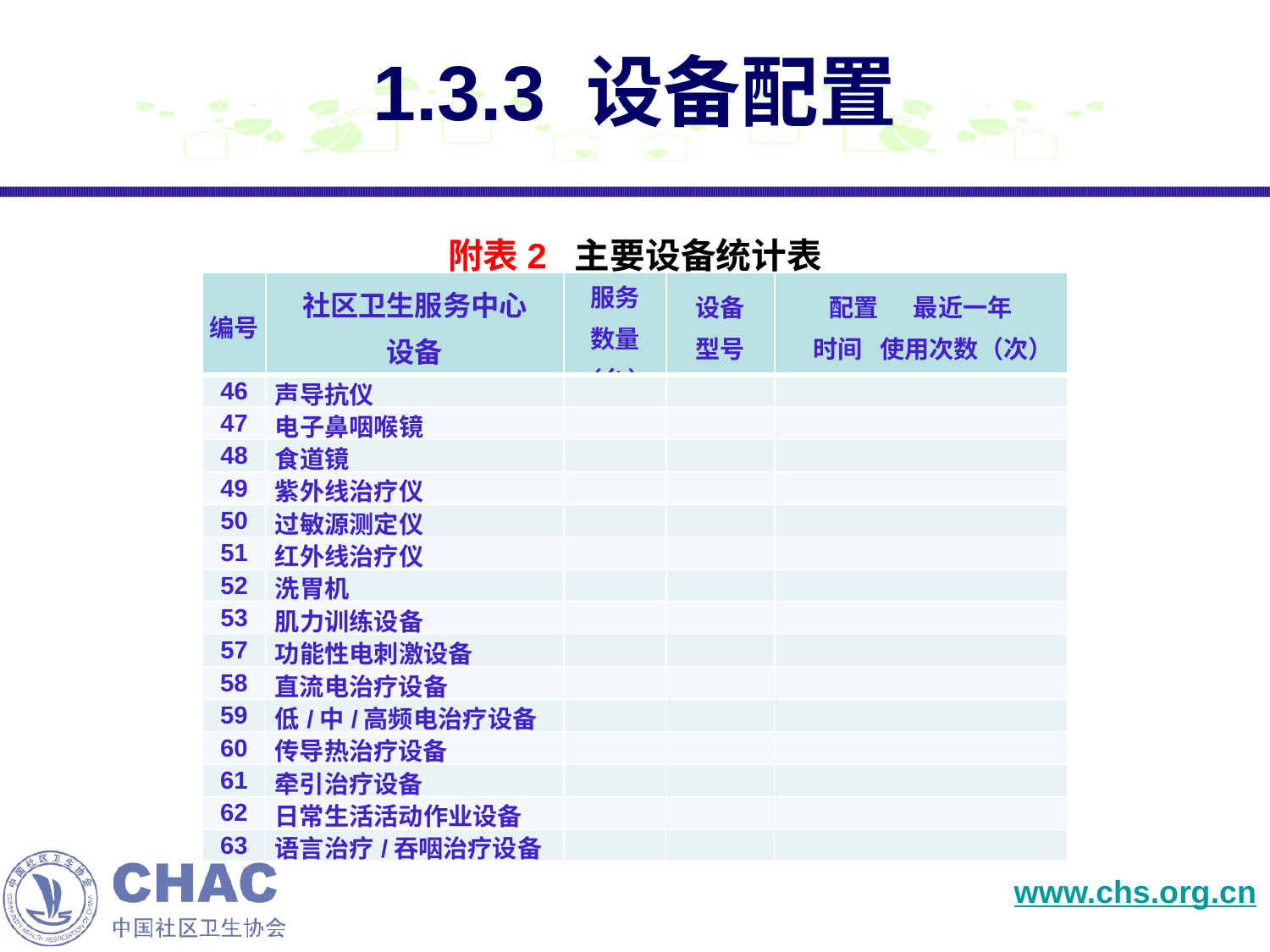

# 1.3.3 设备配置
附表2  主要设备统计表
| 编号 | 社区卫生服务中心 设备 | 服务 数量 （台） | 设备 型号 | 配置 最近一年 时间 使用次数（次） |
| --- | --- | --- | --- | --- |
| 46 | 声导抗仪 |  |  |  |
| 47 | 电子鼻咽喉镜 |  |  |  |
| 48 | 食道镜 |  |  |  |
| 49 | 紫外线治疗仪 |  |  |  |
| 50 | 过敏源测定仪 |  |  |  |
| 51 | 红外线治疗仪 |  |  |  |
| 52 | 洗胃机 |  |  |  |
| 53 | 肌力训练设备 |  |  |  |
| 57 | 功能性电刺激设备 |  |  |  |
| 58 | 直流电治疗设备 |  |  |  |
| --- | --- | --- | --- | --- |
| 59 | 低/中/高频电治疗设备 |  |  |  |
| 60 | 传导热治疗设备 |  |  |  |
| 61 | 牵引治疗设备 |  |  |  |
| 62 | 日常生活活动作业设备 |  |  |  |
| 63 | 语言治疗/吞咽治疗设备 |  |  |  |